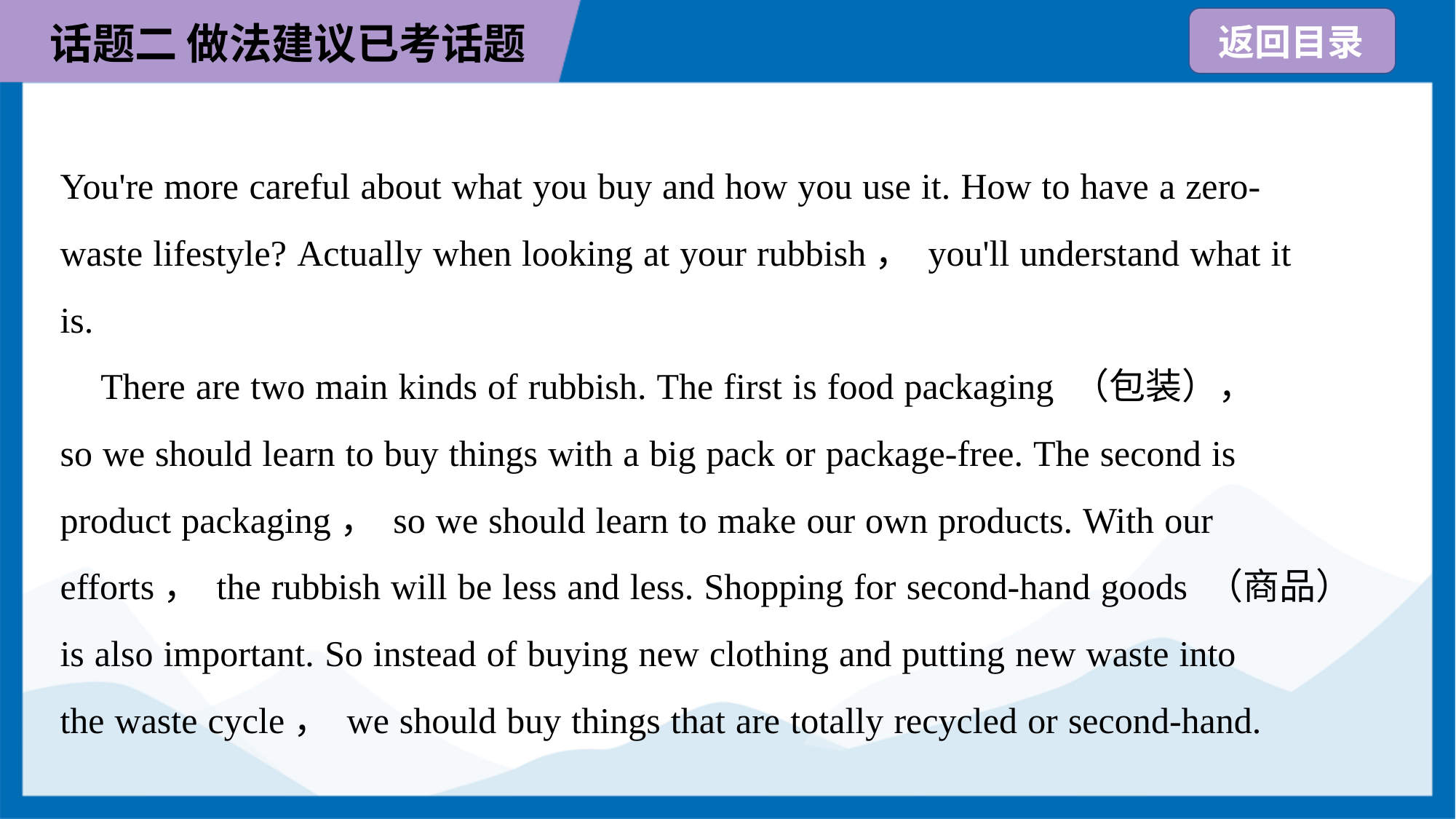

You're more careful about what you buy and how you use it. How to have a zero-
waste lifestyle? Actually when looking at your rubbish， you'll understand what it
is.
    There are two main kinds of rubbish. The first is food packaging （包装），
so we should learn to buy things with a big pack or package-free. The second is
product packaging， so we should learn to make our own products. With our
efforts， the rubbish will be less and less. Shopping for second-hand goods （商品）
is also important. So instead of buying new clothing and putting new waste into
the waste cycle， we should buy things that are totally recycled or second-hand.